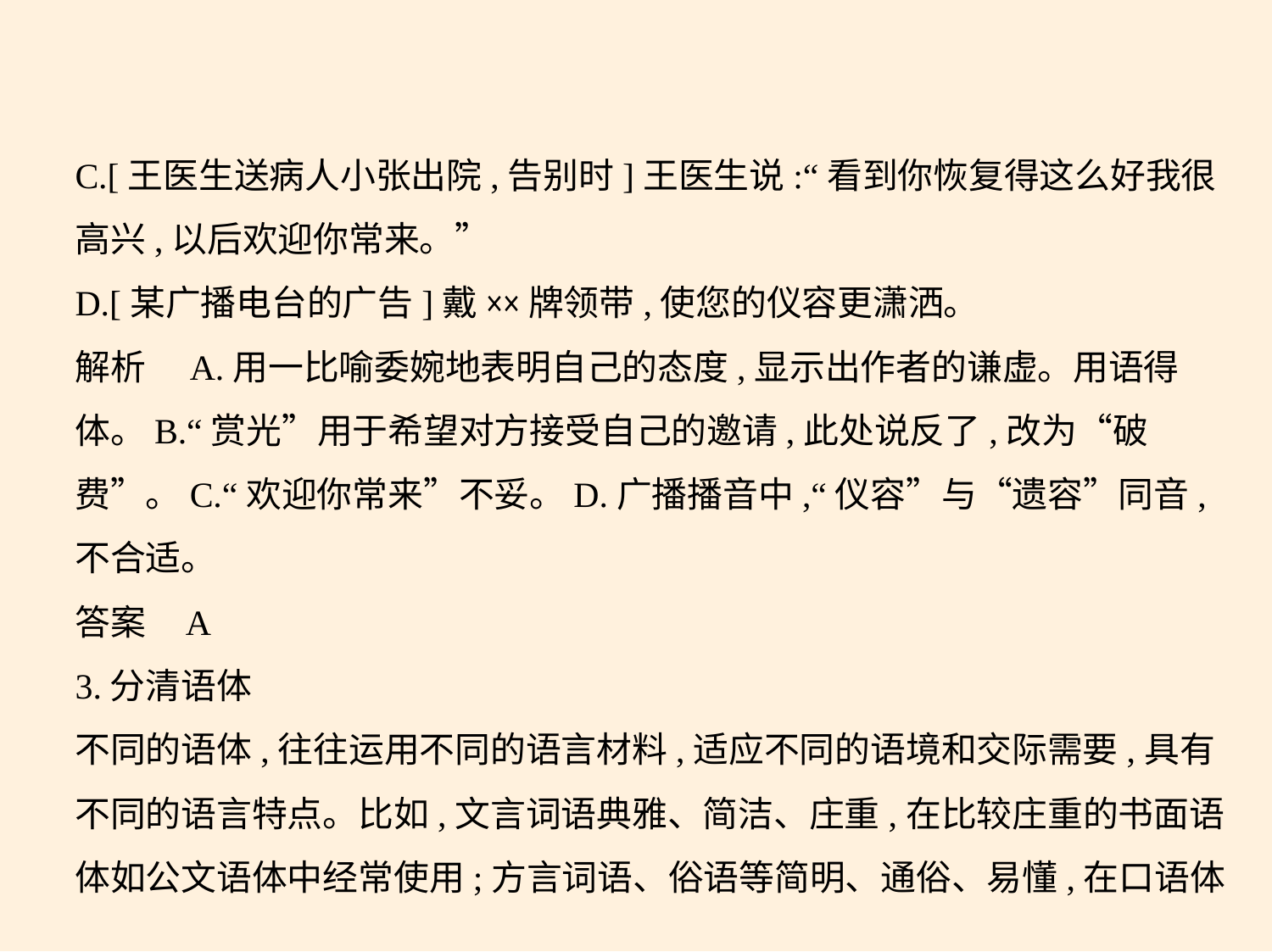

C.[王医生送病人小张出院,告别时]王医生说:“看到你恢复得这么好我很
高兴,以后欢迎你常来。”
D.[某广播电台的广告]戴××牌领带,使您的仪容更潇洒。
解析　A.用一比喻委婉地表明自己的态度,显示出作者的谦虚。用语得
体。B.“赏光”用于希望对方接受自己的邀请,此处说反了,改为“破
费”。C.“欢迎你常来”不妥。D.广播播音中,“仪容”与“遗容”同音,
不合适。
答案    A
3.分清语体
不同的语体,往往运用不同的语言材料,适应不同的语境和交际需要,具有
不同的语言特点。比如,文言词语典雅、简洁、庄重,在比较庄重的书面语
体如公文语体中经常使用;方言词语、俗语等简明、通俗、易懂,在口语体